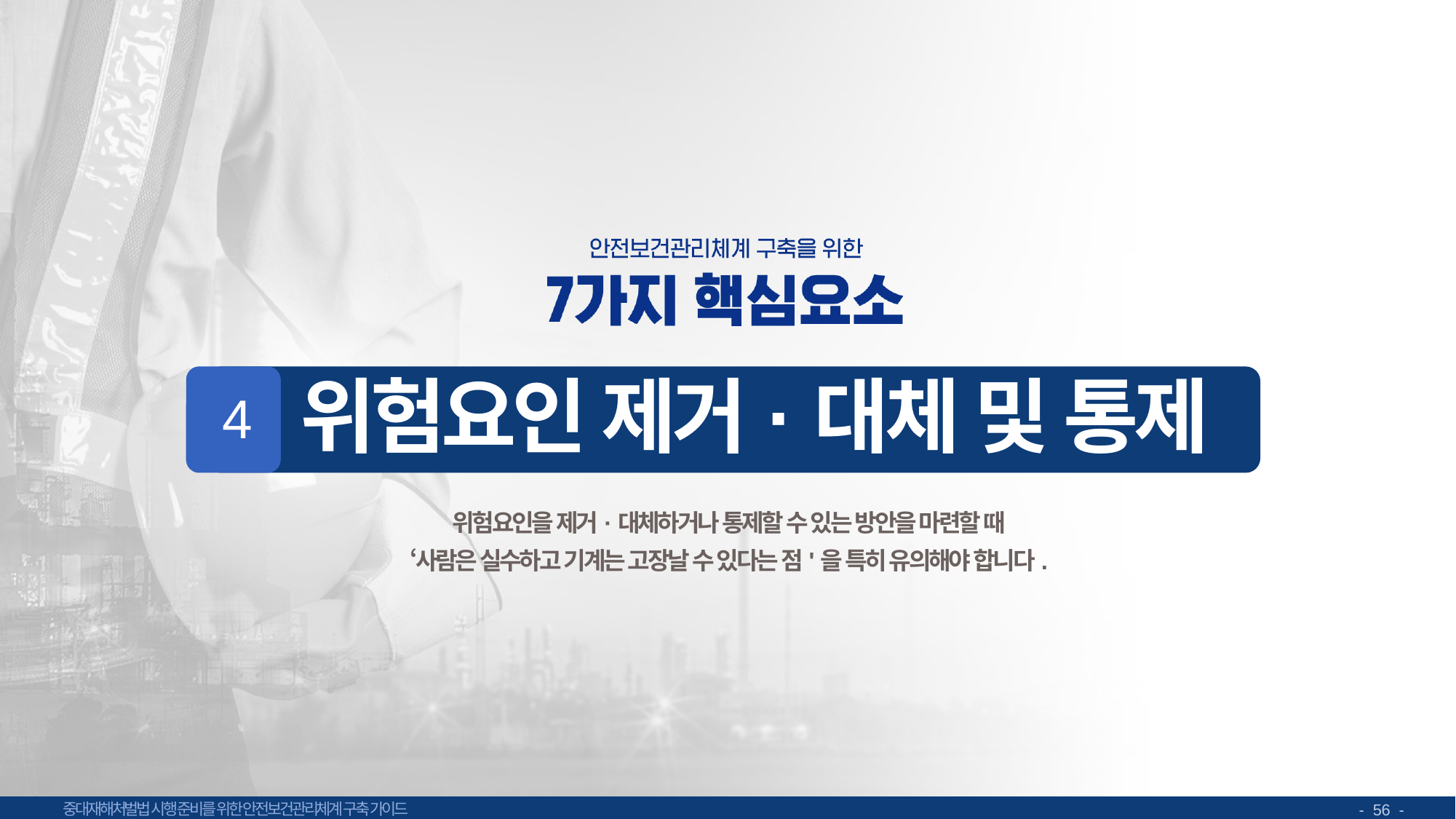

위험요인 제거·대체 및 통제

4
위험요인을 제거·대체하거나 통제할 수 있는 방안을 마련할 때
‘사람은 실수하고 기계는 고장날 수 있다는 점'을 특히 유의해야 합니다.
-  56  -